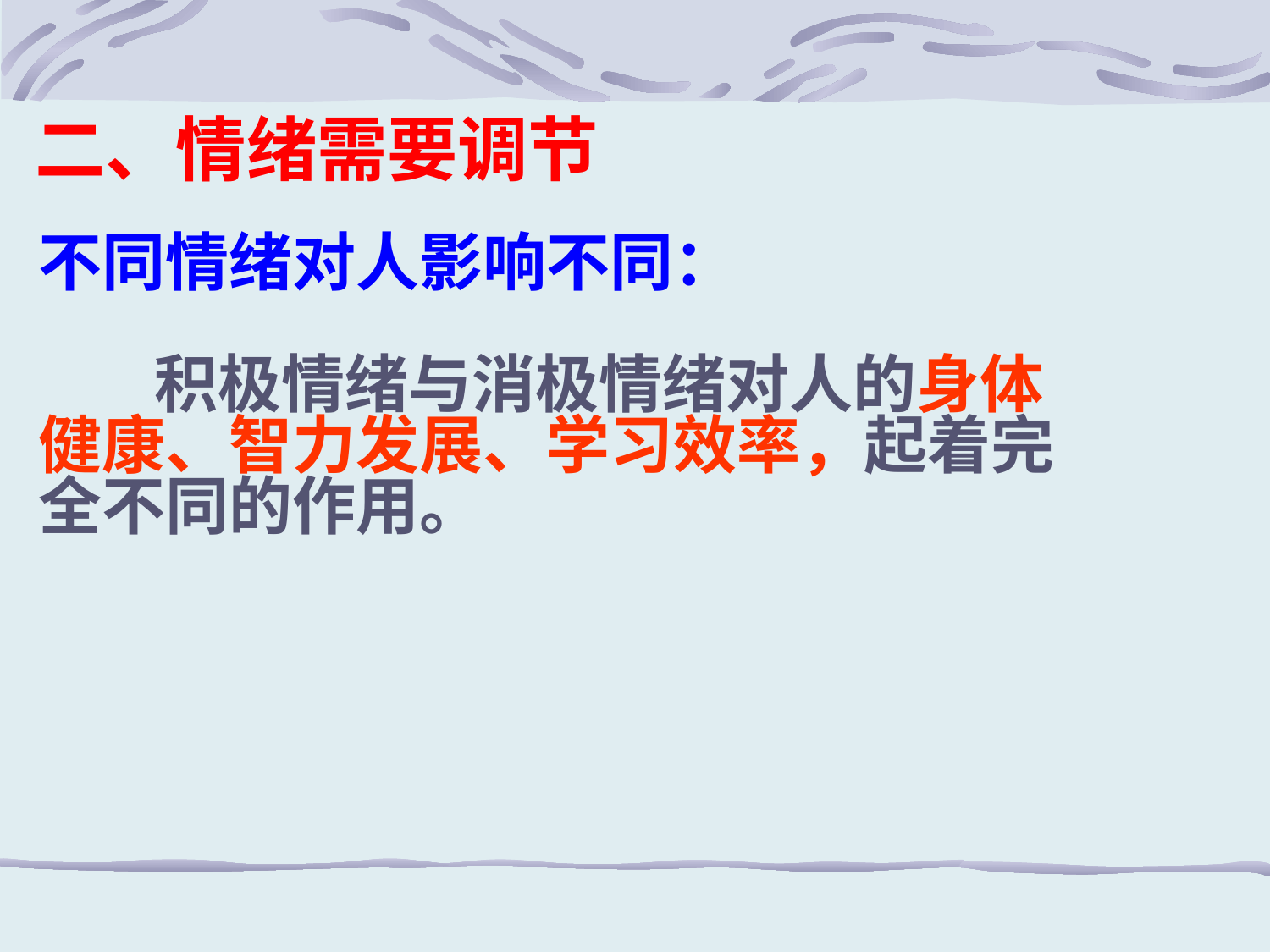

二、情绪需要调节

不同情绪对人影响不同：

       积极情绪与消极情绪对人的身体健康、智力发展、学习效率，起着完全不同的作用。